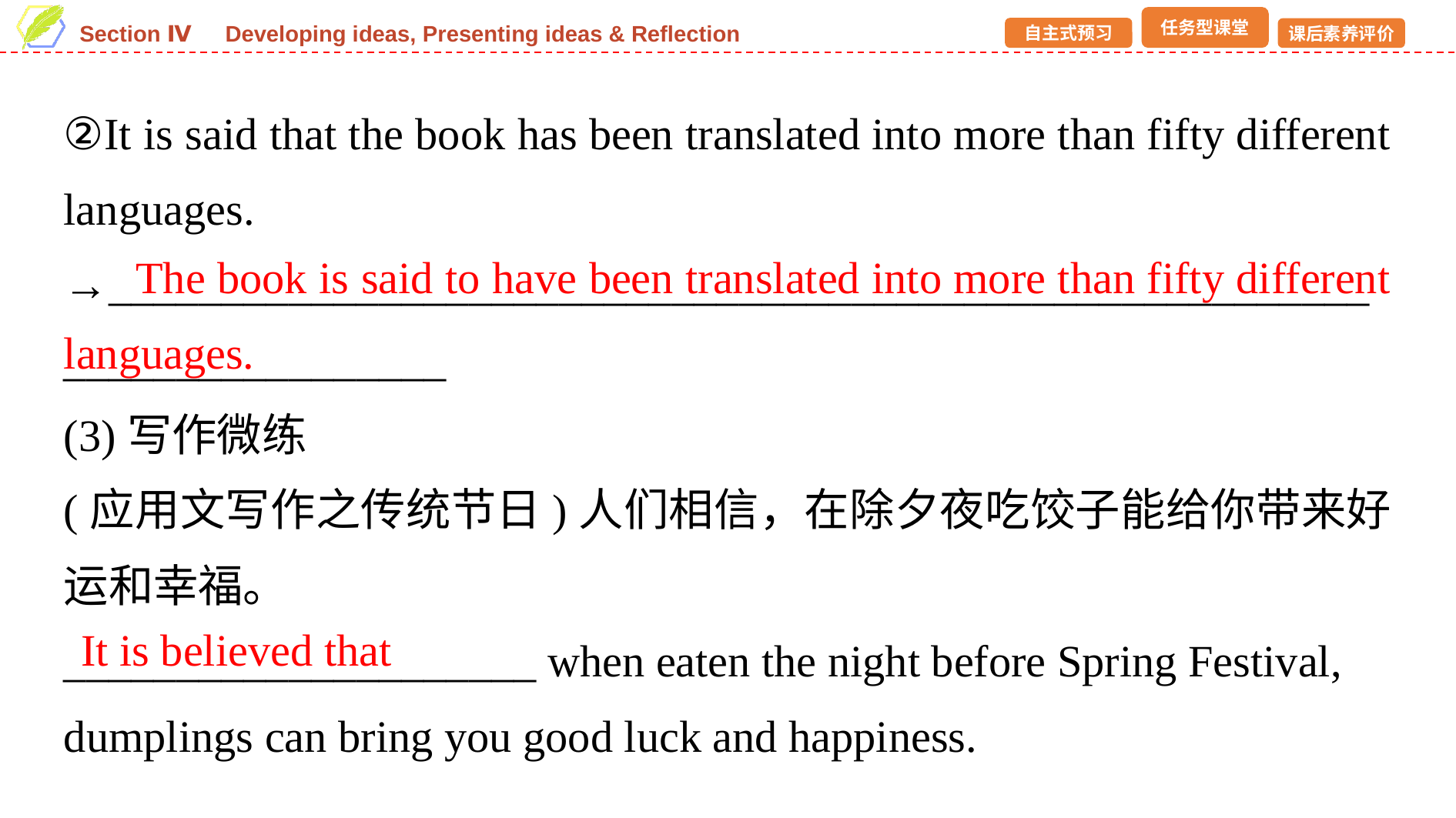

②It is said that the book has been translated into more than fifty different languages.
→_________________________________________________________________________
(3)写作微练
(应用文写作之传统节日)人们相信，在除夕夜吃饺子能给你带来好运和幸福。
_____________________ when eaten the night before Spring Festival, dumplings can bring you good luck and happiness.
      The book is said to have been translated into more than fifty different languages.
It is believed that